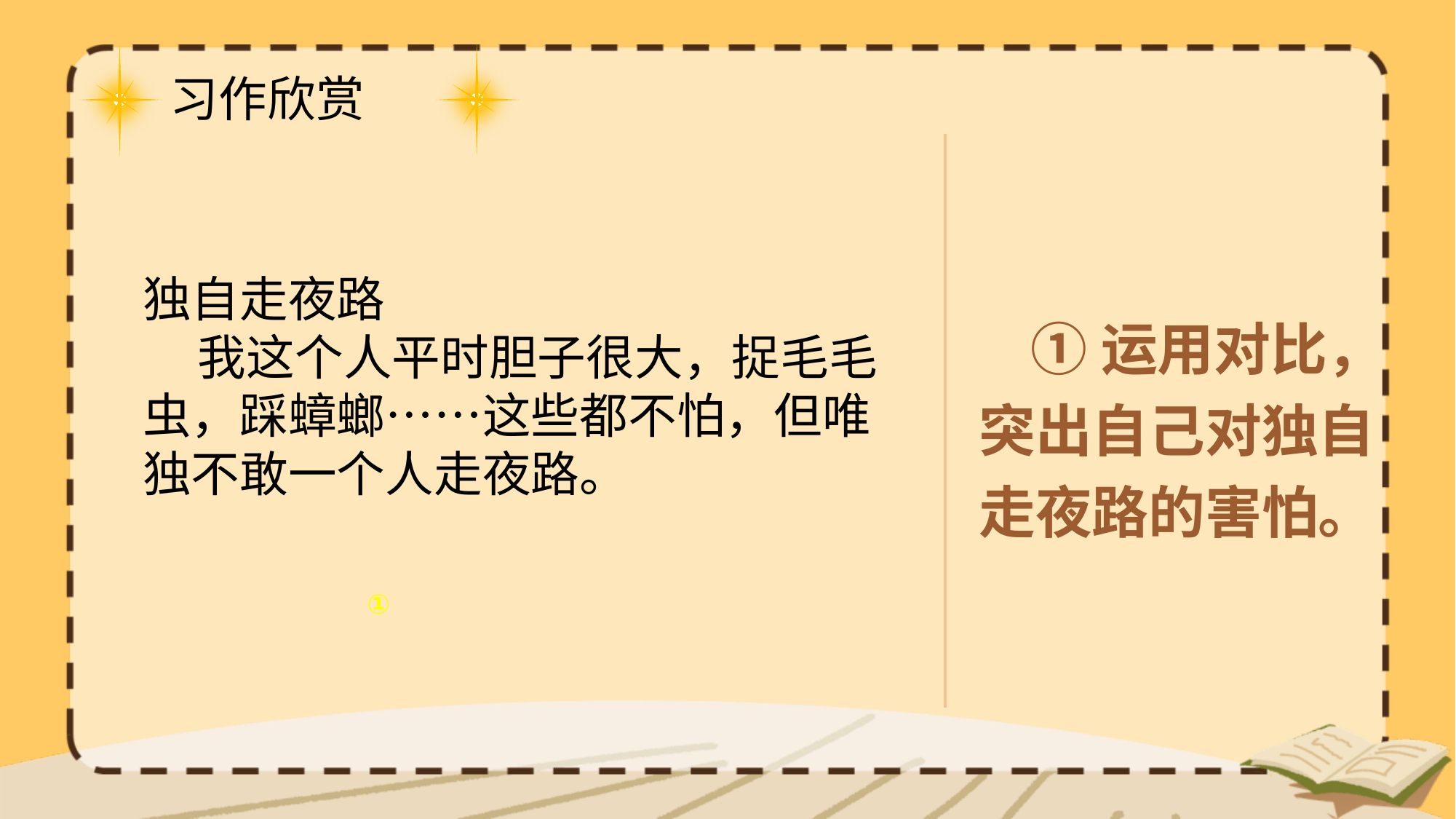

习作欣赏
独自走夜路
    我这个人平时胆子很大，捉毛毛虫，踩蟑螂……这些都不怕，但唯独不敢一个人走夜路。
    ①运用对比，突出自己对独自走夜路的害怕。
①
docerID:4610637